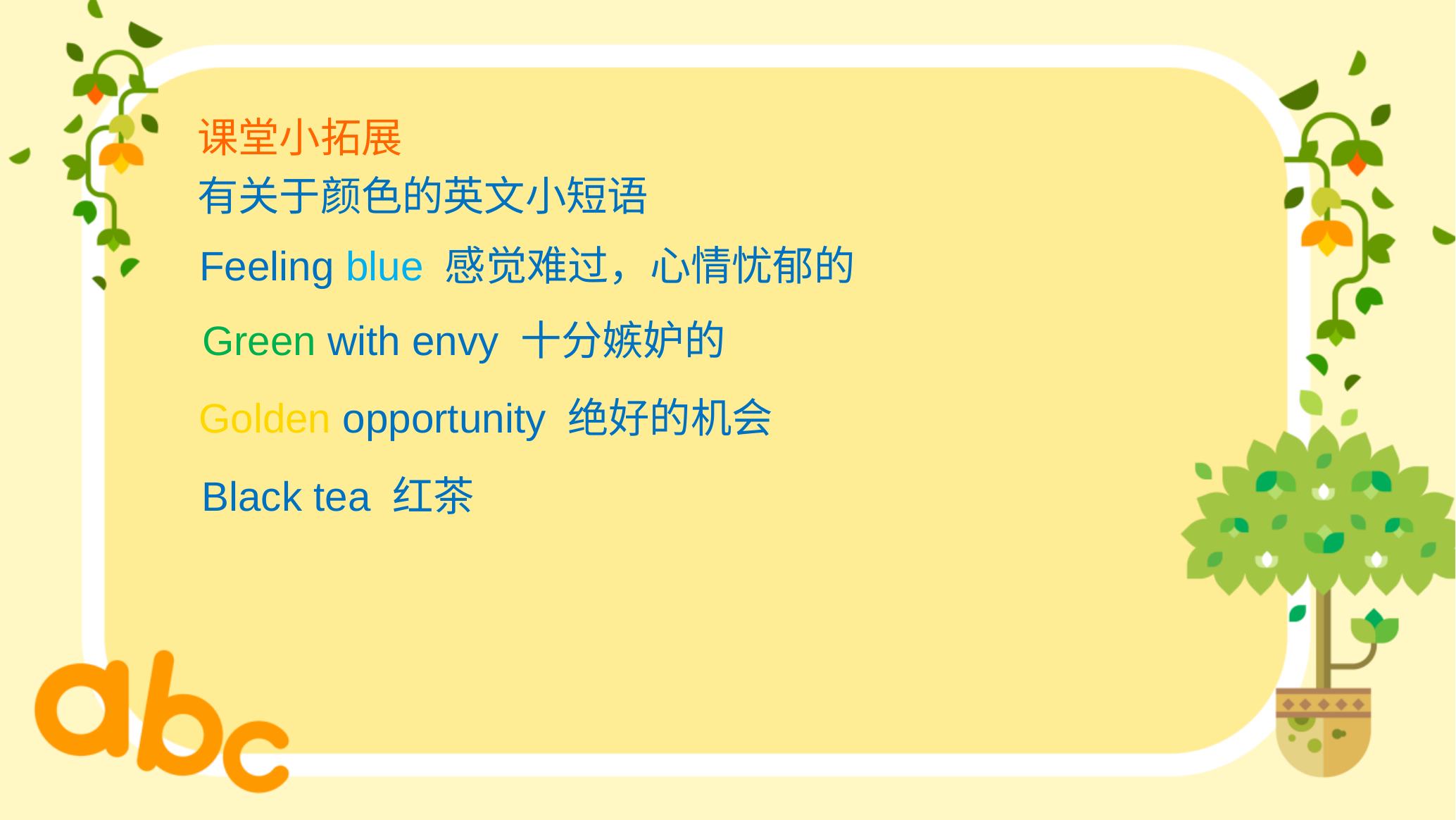

课堂小拓展
有关于颜色的英文小短语
Feeling blue 感觉难过，心情忧郁的

Green with envy 十分嫉妒的
Golden opportunity 绝好的机会
Black tea 红茶